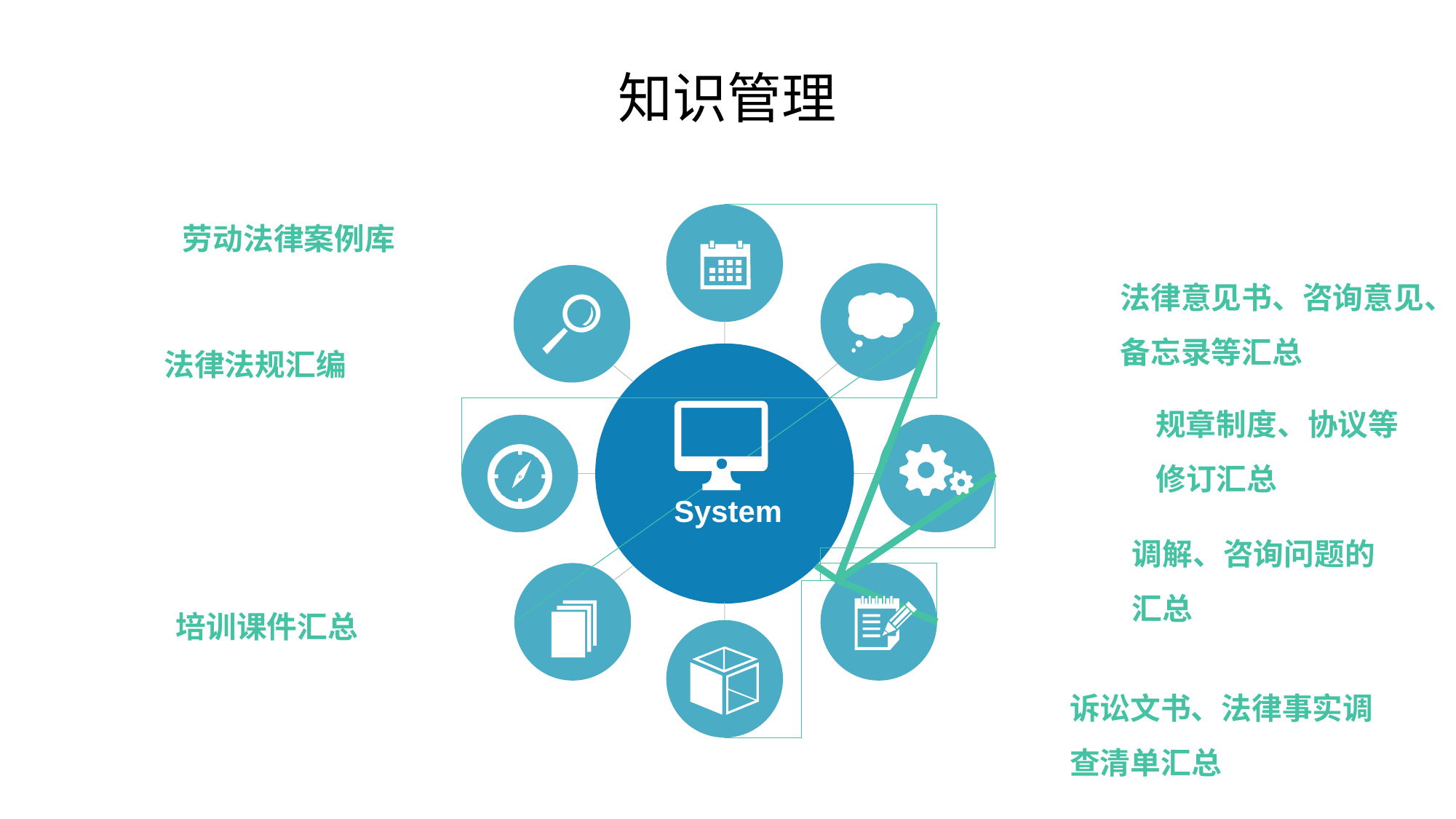

知识管理
劳动法律案例库

法律意见书、咨询意见、备忘录等汇总

法律法规汇编

规章制度、协议等修订汇总

System
调解、咨询问题的汇总

培训课件汇总

诉讼文书、法律事实调查清单汇总